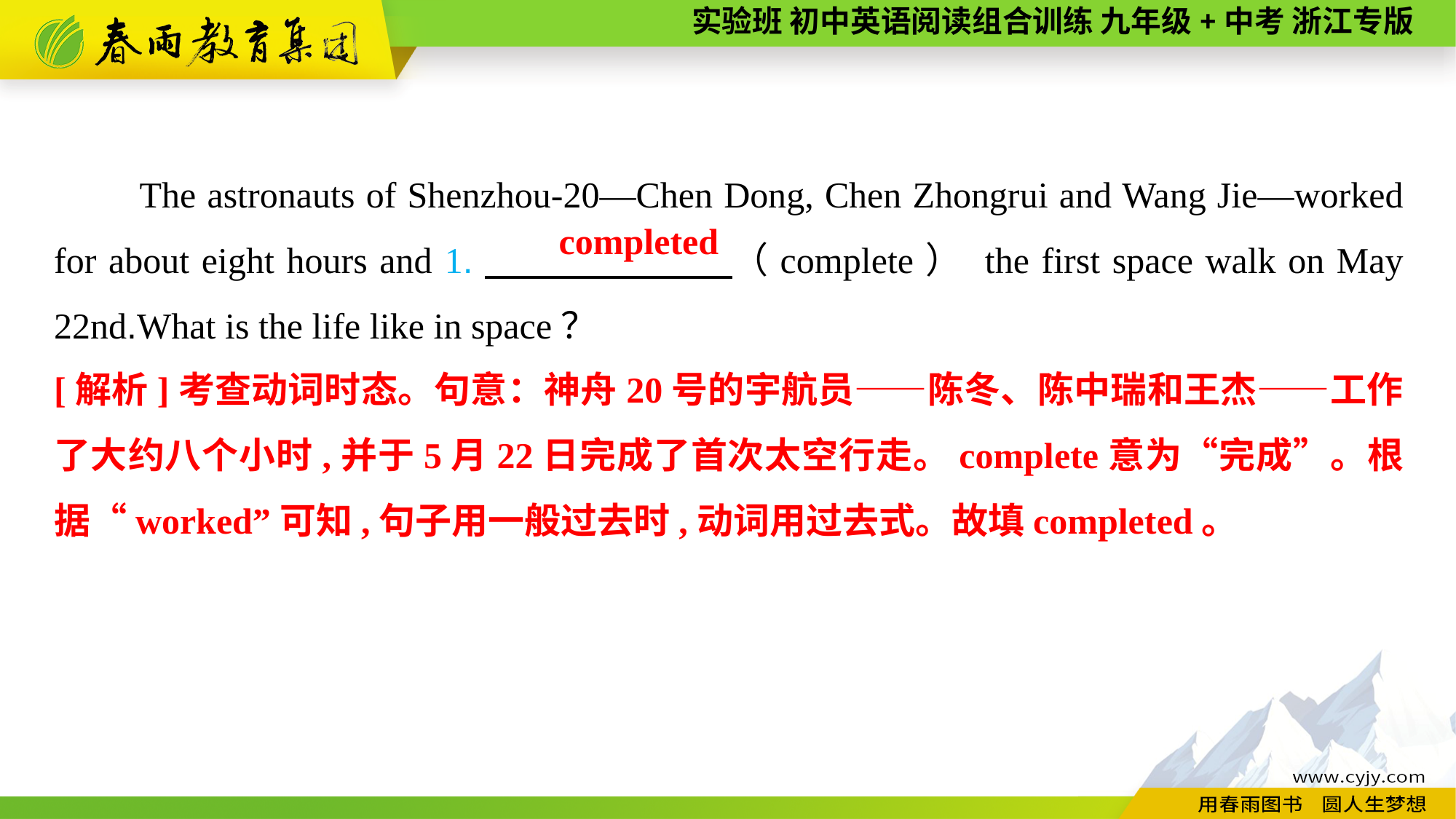

The astronauts of Shenzhou-20—Chen Dong, Chen Zhongrui and Wang Jie—worked for about eight hours and 1.　　　        　（complete） the first space walk on May 22nd.What is the life like in space？
completed
[解析]考查动词时态。句意：神舟20号的宇航员——陈冬、陈中瑞和王杰——工作了大约八个小时,并于5月22日完成了首次太空行走。complete意为“完成”。根据“worked”可知,句子用一般过去时,动词用过去式。故填completed。